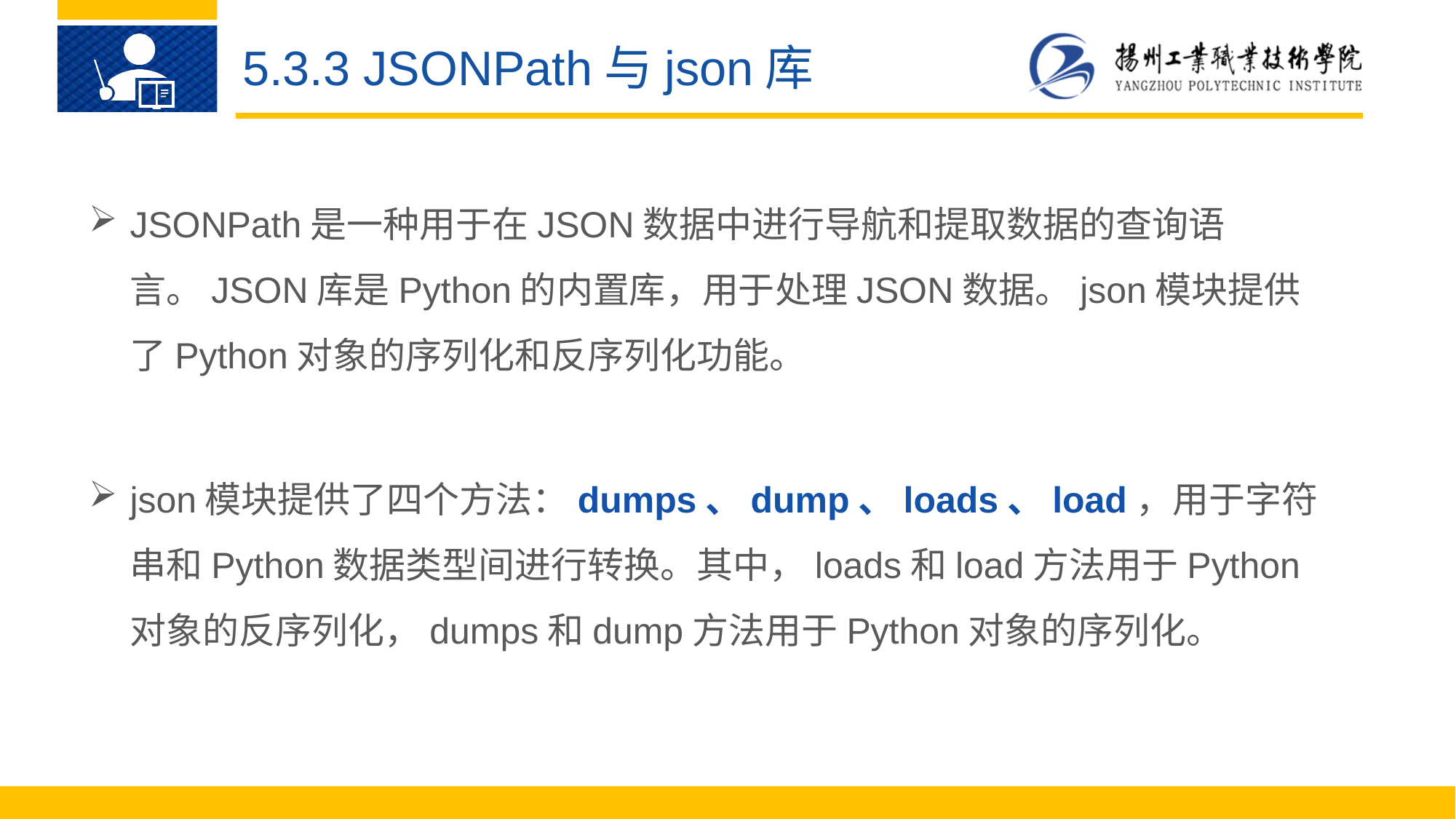

5.3.3 JSONPath与json库
JSONPath是一种用于在JSON数据中进行导航和提取数据的查询语言。JSON库是Python的内置库，用于处理JSON数据。json模块提供了Python对象的序列化和反序列化功能。
json模块提供了四个方法：dumps、dump、loads、load，用于字符串和Python数据类型间进行转换。其中，loads和load方法用于Python对象的反序列化，dumps和dump方法用于Python对象的序列化。